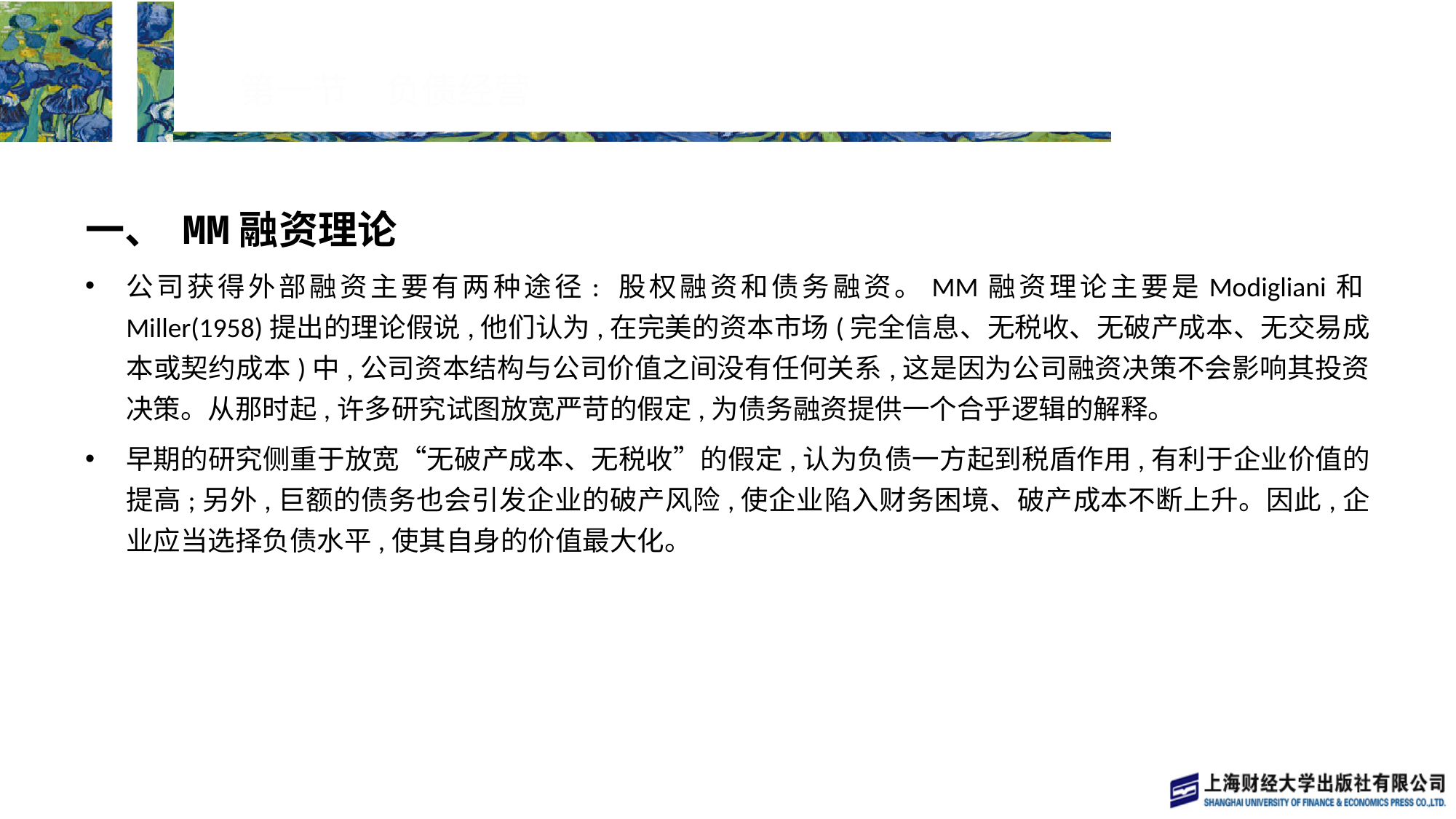

# 第一节　负债经营
一、 MM融资理论
公司获得外部融资主要有两种途径: 股权融资和债务融资。MM融资理论主要是Modigliani和Miller(1958)提出的理论假说,他们认为,在完美的资本市场(完全信息、无税收、无破产成本、无交易成本或契约成本)中,公司资本结构与公司价值之间没有任何关系,这是因为公司融资决策不会影响其投资决策。从那时起,许多研究试图放宽严苛的假定,为债务融资提供一个合乎逻辑的解释。
早期的研究侧重于放宽“无破产成本、无税收”的假定,认为负债一方起到税盾作用,有利于企业价值的提高;另外,巨额的债务也会引发企业的破产风险,使企业陷入财务困境、破产成本不断上升。因此,企业应当选择负债水平,使其自身的价值最大化。